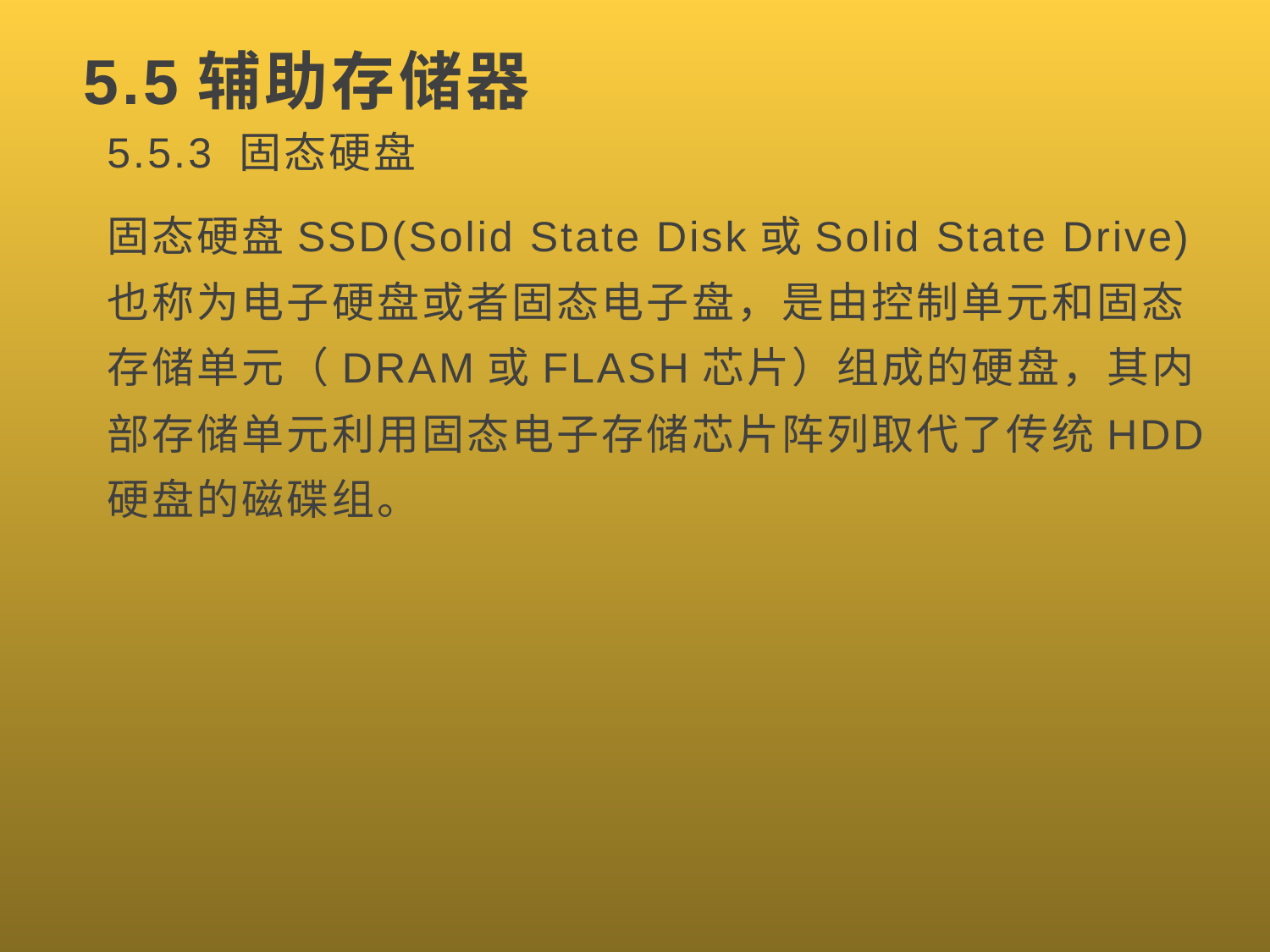

# 5.5辅助存储器

5.5.3 固态硬盘
固态硬盘SSD(Solid State Disk或Solid State Drive)也称为电子硬盘或者固态电子盘，是由控制单元和固态存储单元（DRAM或FLASH芯片）组成的硬盘，其内部存储单元利用固态电子存储芯片阵列取代了传统HDD硬盘的磁碟组。